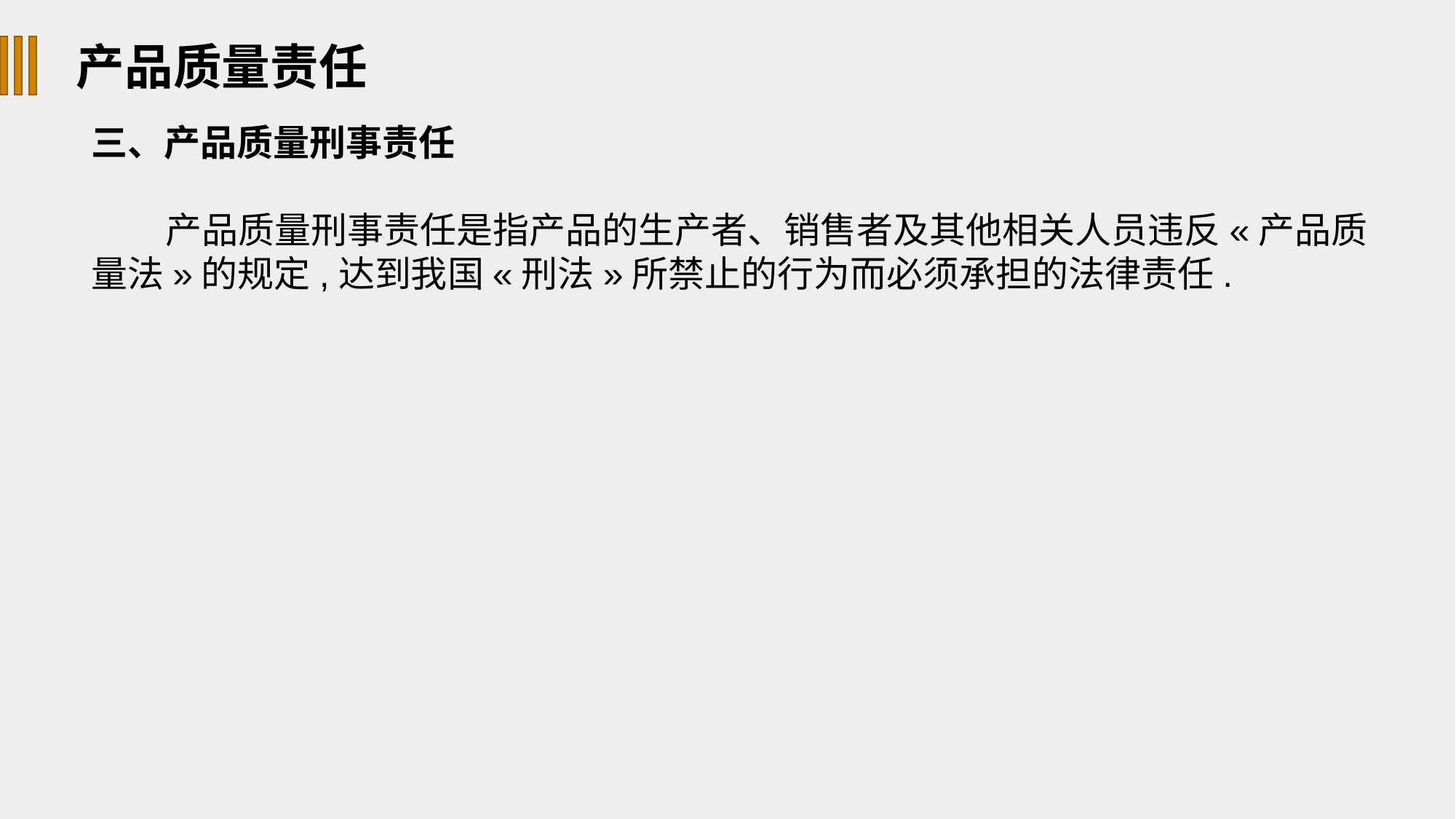

产品质量责任

三、产品质量刑事责任

产品质量刑事责任是指产品的生产者、销售者及其他相关人员违反«产品质量法»的规定,达到我国«刑法»所禁止的行为而必须承担的法律责任.